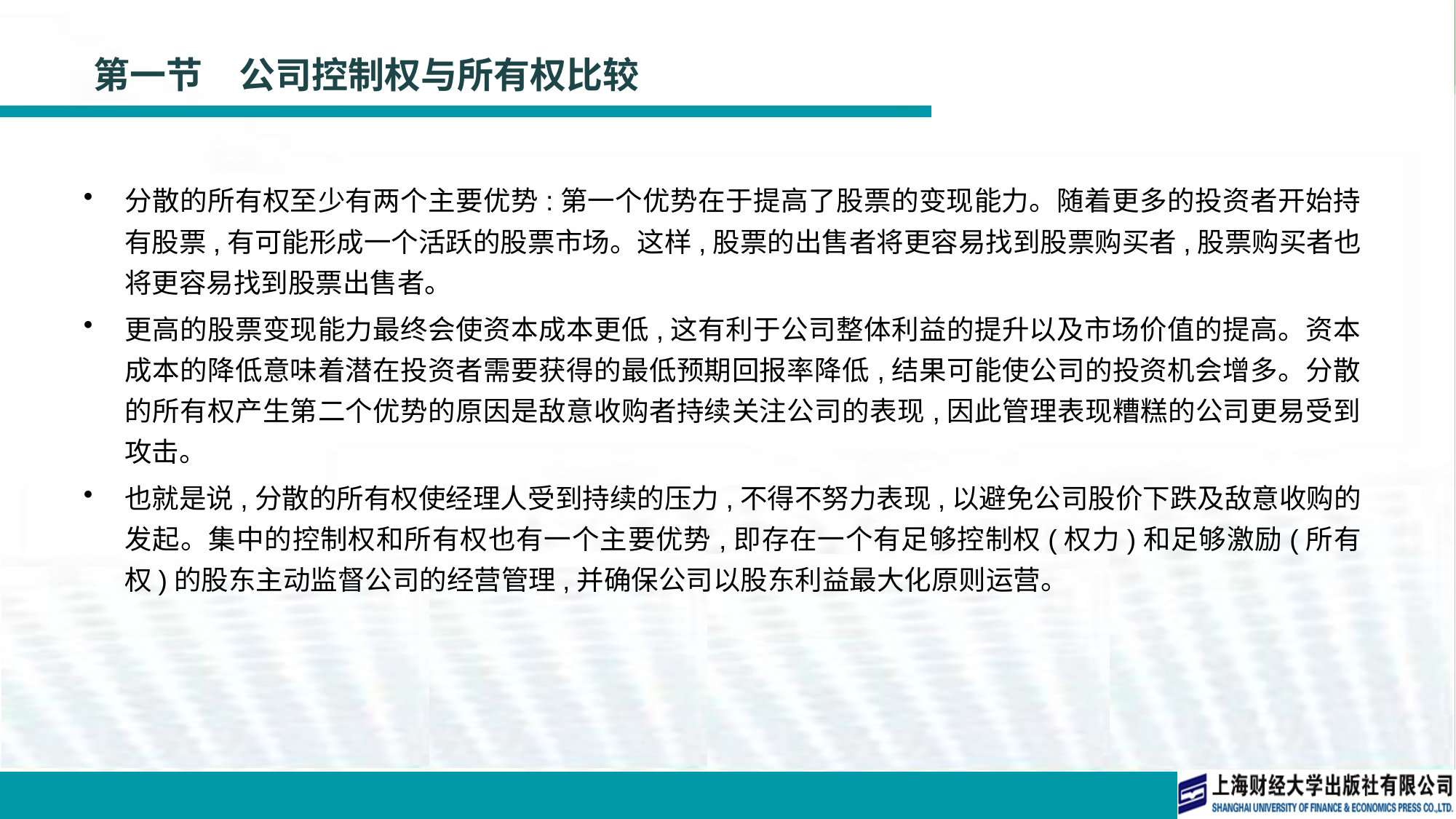

# 第一节　公司控制权与所有权比较
分散的所有权至少有两个主要优势:第一个优势在于提高了股票的变现能力。随着更多的投资者开始持有股票,有可能形成一个活跃的股票市场。这样,股票的出售者将更容易找到股票购买者,股票购买者也将更容易找到股票出售者。
更高的股票变现能力最终会使资本成本更低,这有利于公司整体利益的提升以及市场价值的提高。资本成本的降低意味着潜在投资者需要获得的最低预期回报率降低,结果可能使公司的投资机会增多。分散的所有权产生第二个优势的原因是敌意收购者持续关注公司的表现,因此管理表现糟糕的公司更易受到攻击。
也就是说,分散的所有权使经理人受到持续的压力,不得不努力表现,以避免公司股价下跌及敌意收购的发起。集中的控制权和所有权也有一个主要优势,即存在一个有足够控制权(权力)和足够激励(所有权)的股东主动监督公司的经营管理,并确保公司以股东利益最大化原则运营。